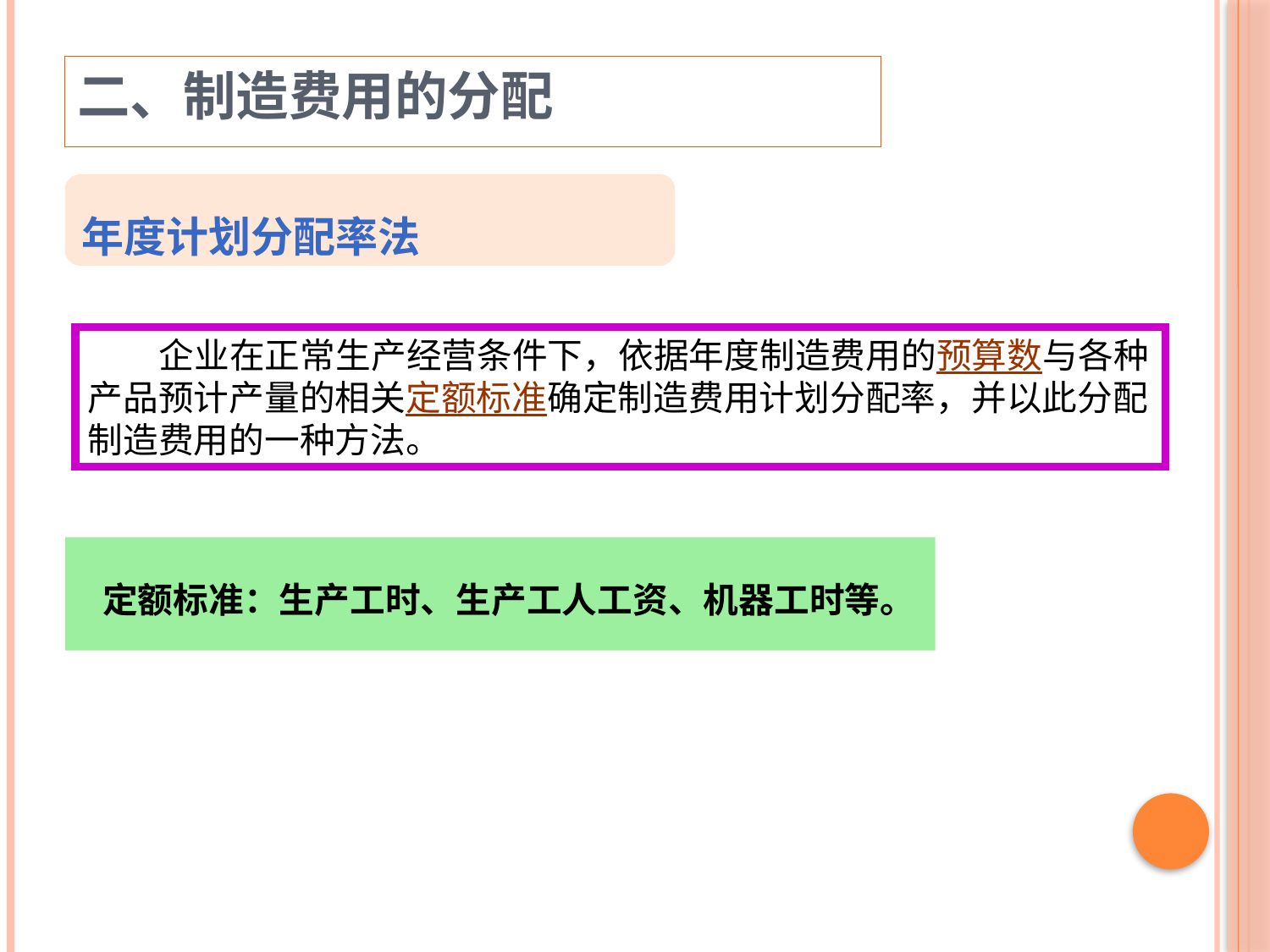

二、制造费用的分配
年度计划分配率法
        企业在正常生产经营条件下，依据年度制造费用的预算数与各种产品预计产量的相关定额标准确定制造费用计划分配率，并以此分配制造费用的一种方法。

  定额标准：生产工时、生产工人工资、机器工时等。